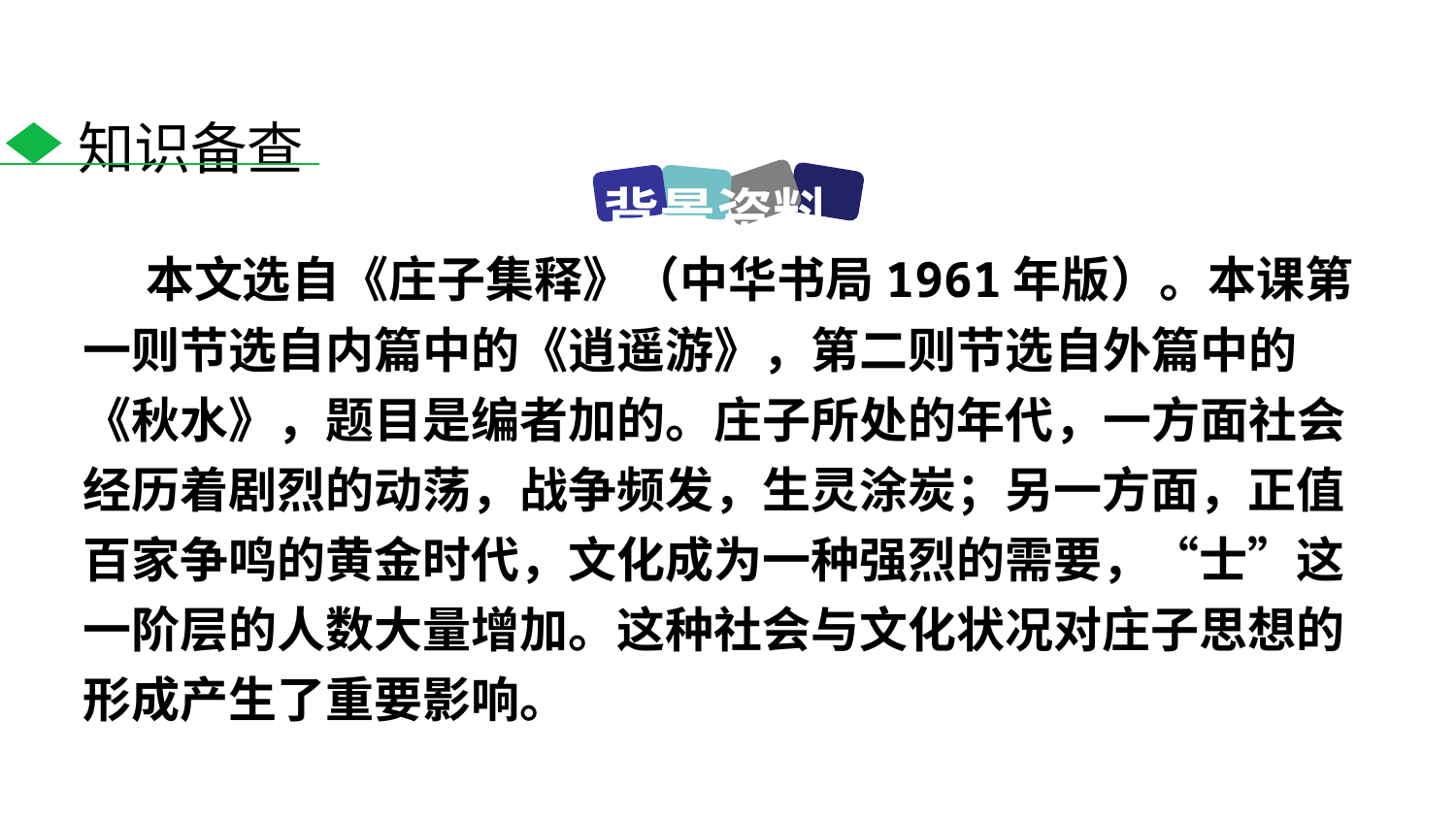

知识备查

背景资料

    本文选自《庄子集释》（中华书局1961年版）。本课第一则节选自内篇中的《逍遥游》，第二则节选自外篇中的《秋水》，题目是编者加的。庄子所处的年代，一方面社会经历着剧烈的动荡，战争频发，生灵涂炭；另一方面，正值百家争鸣的黄金时代，文化成为一种强烈的需要，“士”这一阶层的人数大量增加。这种社会与文化状况对庄子思想的形成产生了重要影响。